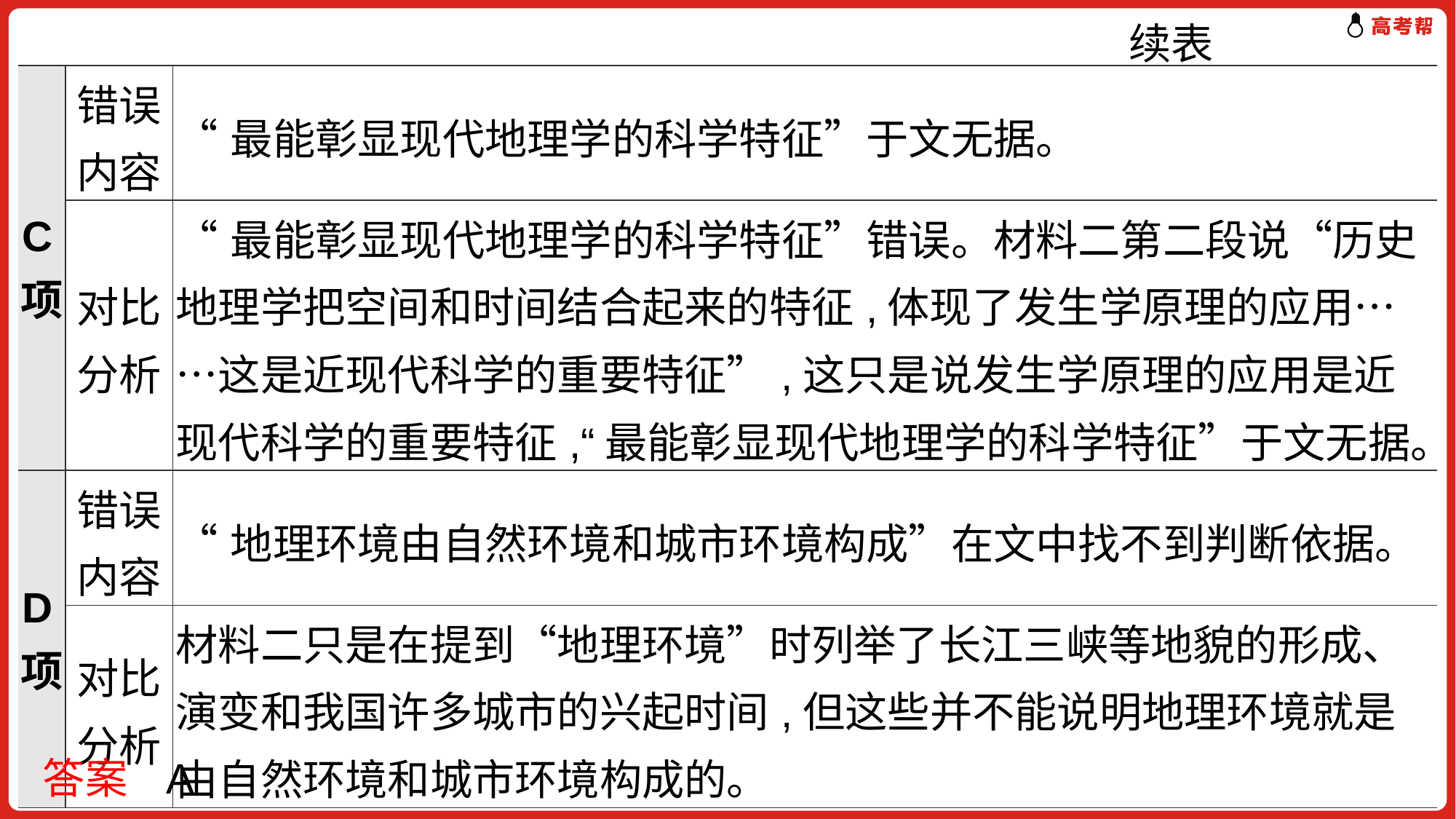

续表
| C项 | 错误内容 | “最能彰显现代地理学的科学特征”于文无据。 |
| --- | --- | --- |
|  | 对比分析 | “最能彰显现代地理学的科学特征”错误。材料二第二段说“历史地理学把空间和时间结合起来的特征,体现了发生学原理的应用……这是近现代科学的重要特征”,这只是说发生学原理的应用是近现代科学的重要特征,“最能彰显现代地理学的科学特征”于文无据。 |
| D项 | 错误内容 | “地理环境由自然环境和城市环境构成”在文中找不到判断依据。 |
|  | 对比分析 | 材料二只是在提到“地理环境”时列举了长江三峡等地貌的形成、演变和我国许多城市的兴起时间,但这些并不能说明地理环境就是由自然环境和城市环境构成的。 |
答案   A